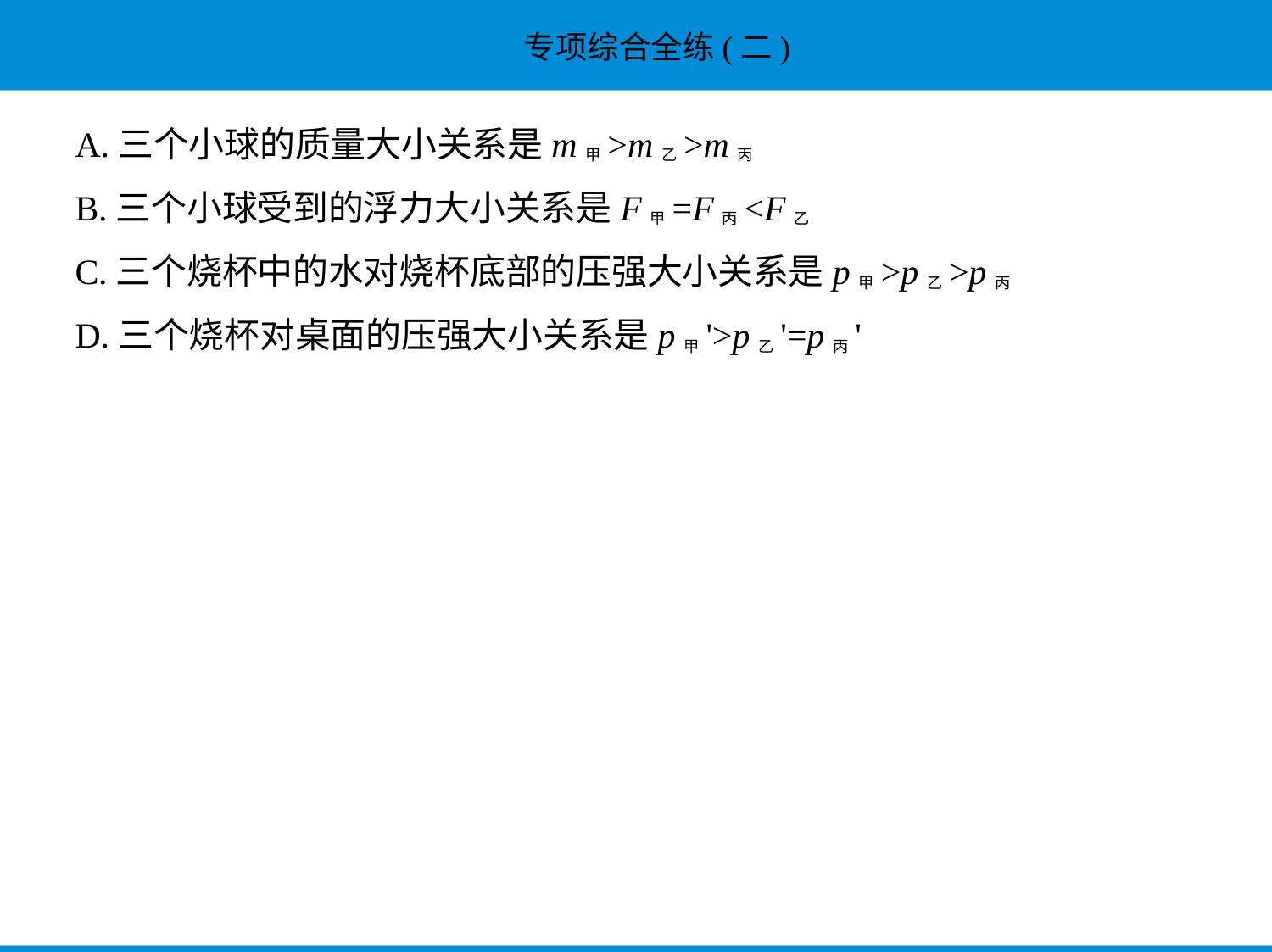

A.三个小球的质量大小关系是m甲>m乙>m丙
B.三个小球受到的浮力大小关系是F甲=F丙<F乙
C.三个烧杯中的水对烧杯底部的压强大小关系是p甲>p乙>p丙
D.三个烧杯对桌面的压强大小关系是p甲'>p乙'=p丙'